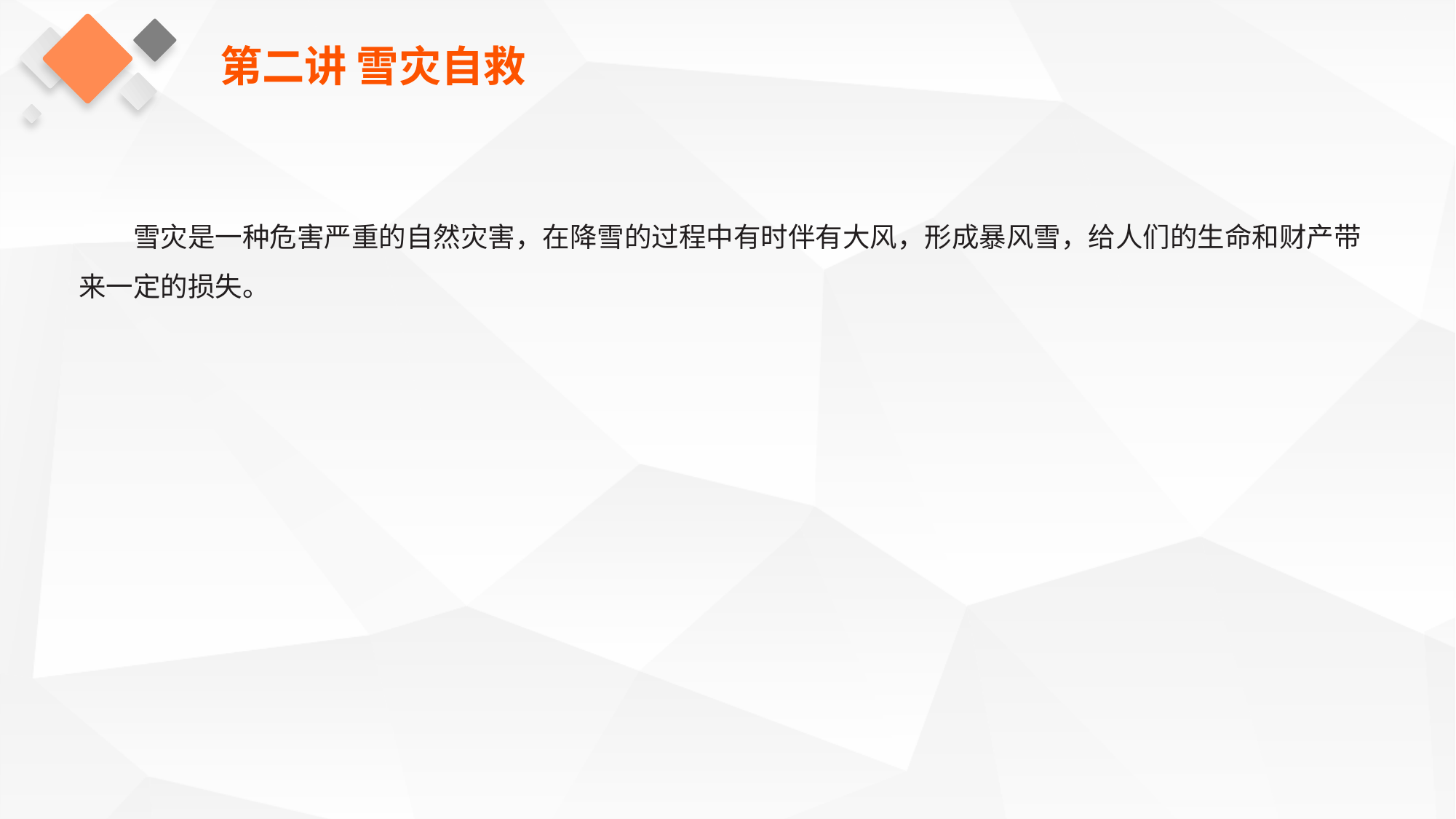

第二讲 雪灾自救

雪灾是一种危害严重的自然灾害，在降雪的过程中有时伴有大风，形成暴风雪，给人们的生命和财产带来一定的损失。